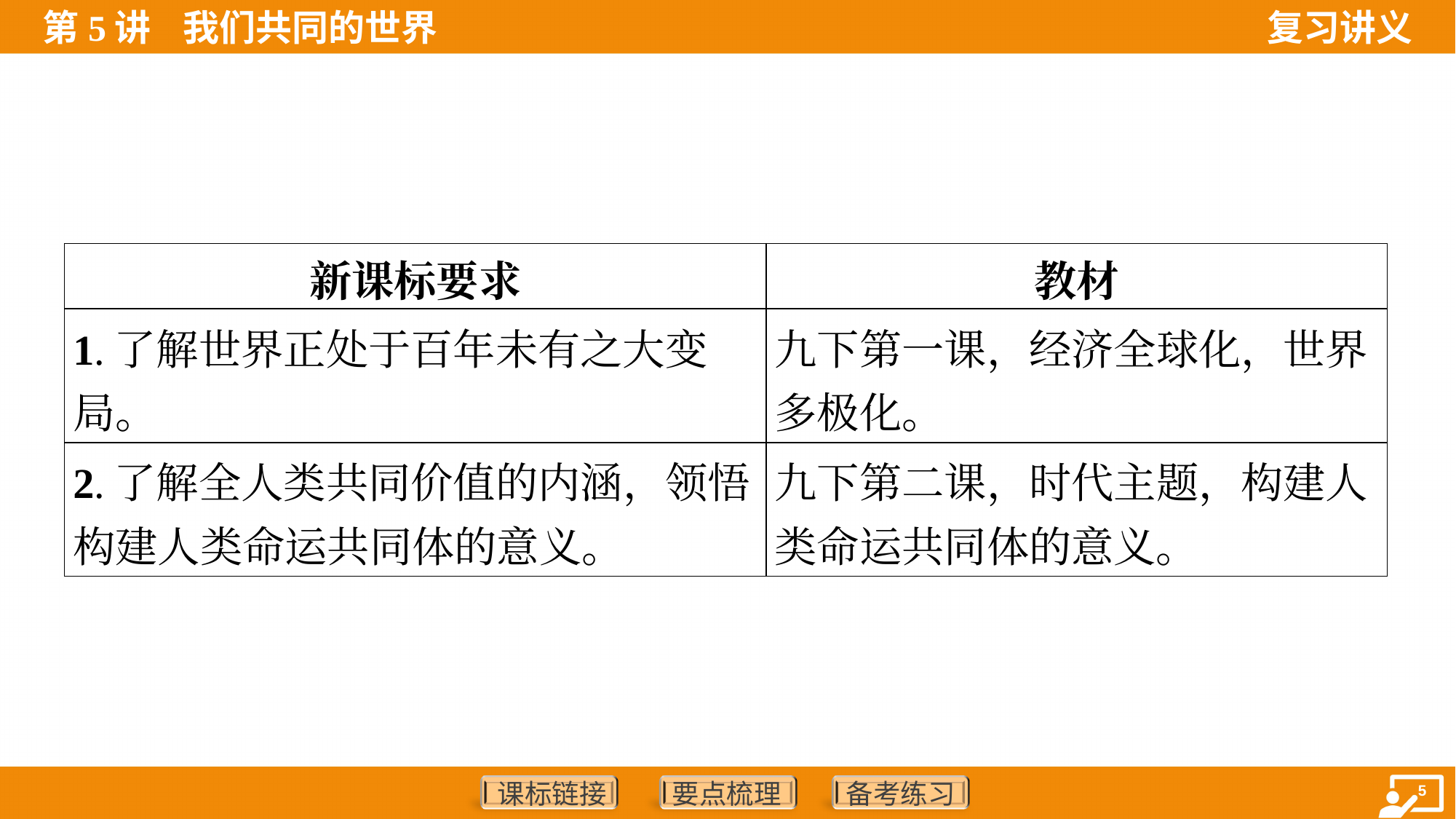

| 新课标要求 | 教材 |
| --- | --- |
| 1.了解世界正处于百年未有之大变 局。 | 九下第一课，经济全球化，世界 多极化。 |
| 2.了解全人类共同价值的内涵，领悟 构建人类命运共同体的意义。 | 九下第二课，时代主题，构建人 类命运共同体的意义。 |